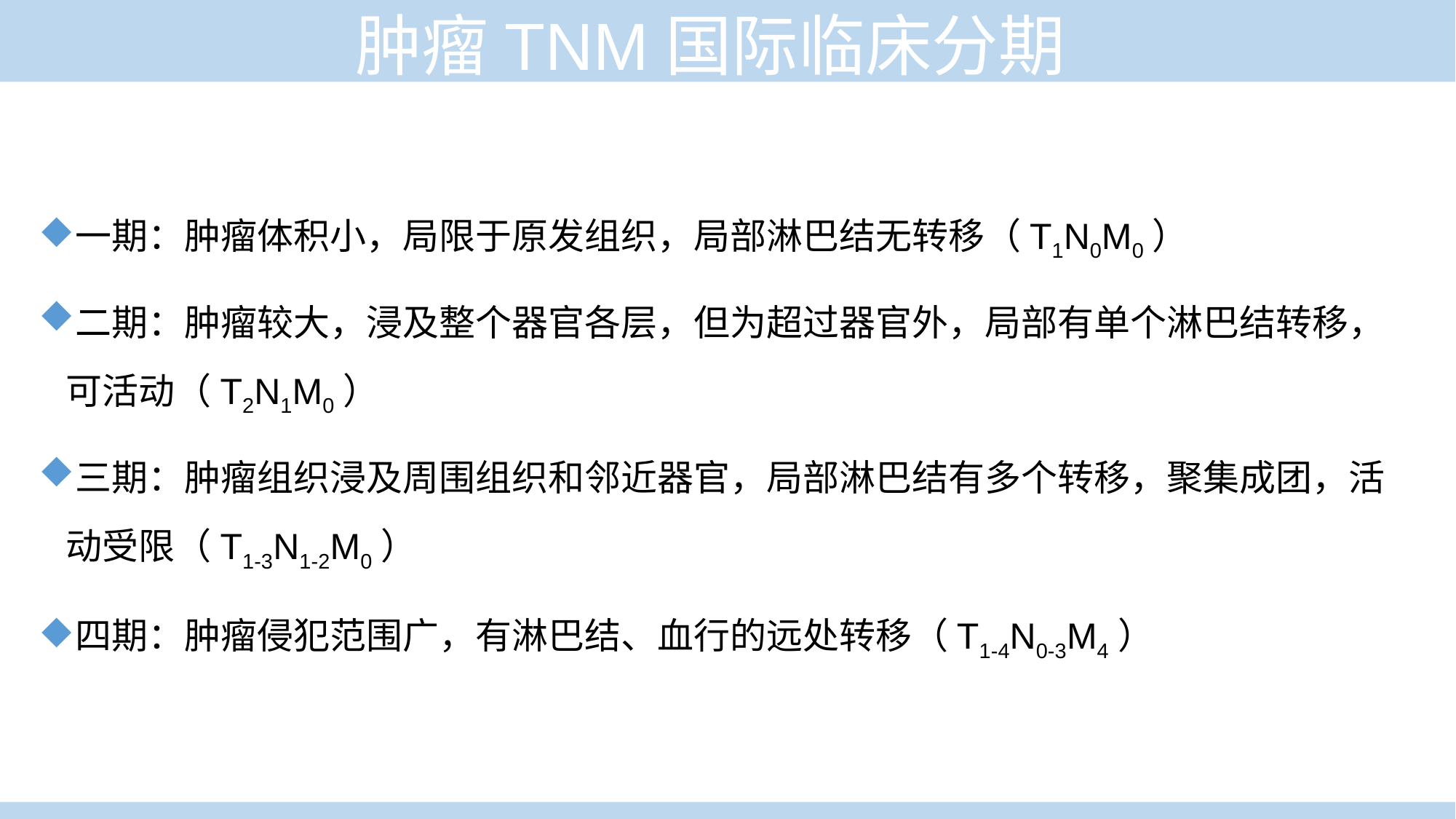

肿瘤TNM国际临床分期
一期：肿瘤体积小，局限于原发组织，局部淋巴结无转移（T1N0M0）
二期：肿瘤较大，浸及整个器官各层，但为超过器官外，局部有单个淋巴结转移，可活动（T2N1M0）
三期：肿瘤组织浸及周围组织和邻近器官，局部淋巴结有多个转移，聚集成团，活动受限（T1-3N1-2M0）
四期：肿瘤侵犯范围广，有淋巴结、血行的远处转移（T1-4N0-3M4）